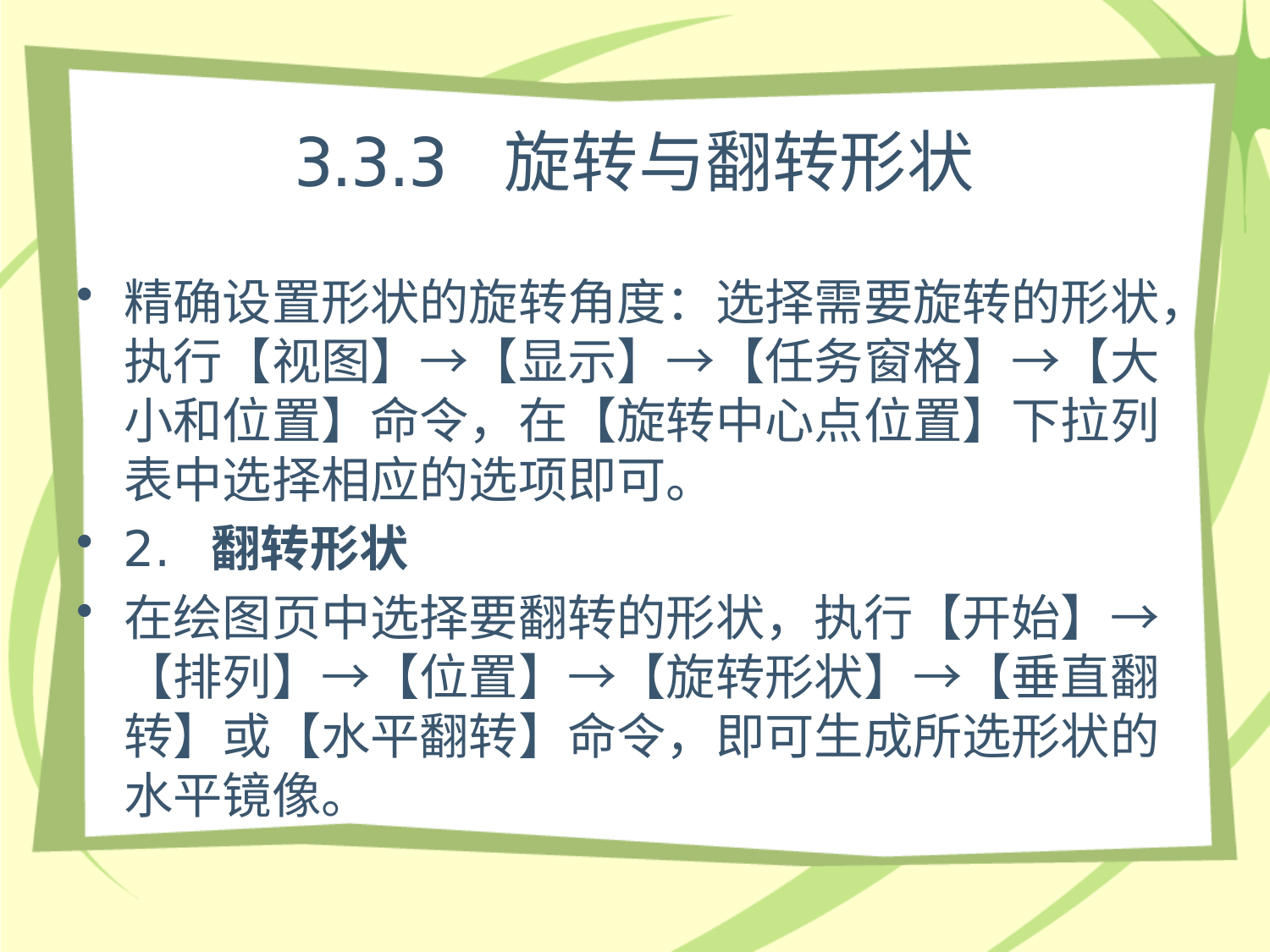

# 3.3.3  旋转与翻转形状
精确设置形状的旋转角度：选择需要旋转的形状，执行【视图】→【显示】→【任务窗格】→【大小和位置】命令，在【旋转中心点位置】下拉列表中选择相应的选项即可。
2.  翻转形状
在绘图页中选择要翻转的形状，执行【开始】→【排列】→【位置】→【旋转形状】→【垂直翻转】或【水平翻转】命令，即可生成所选形状的水平镜像。